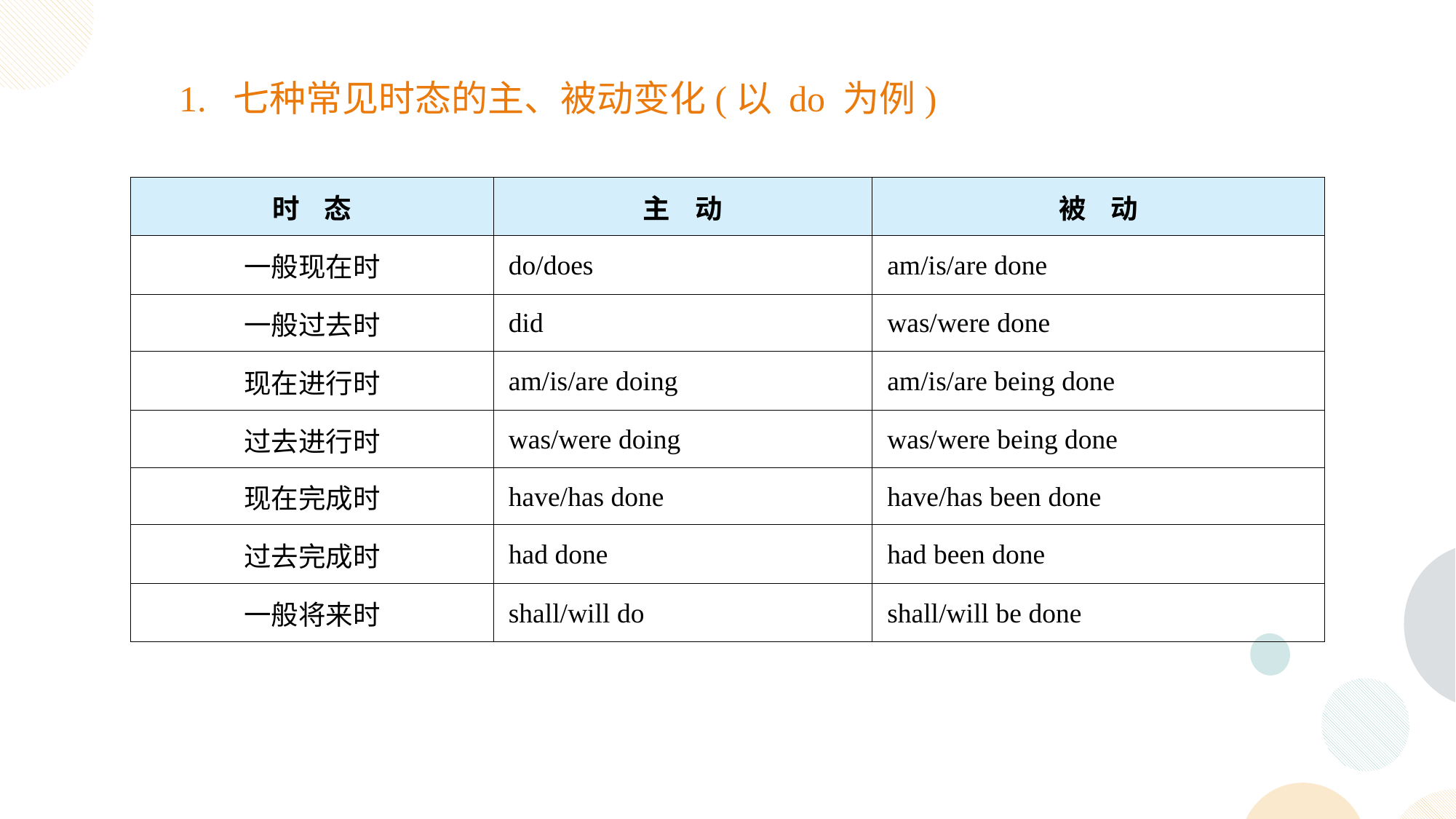

1.  七种常见时态的主、被动变化(以 do 为例)
| 时 态 | 主 动 | 被 动 |
| --- | --- | --- |
| 一般现在时 | do/does | am/is/are done |
| 一般过去时 | did | was/were done |
| 现在进行时 | am/is/are doing | am/is/are being done |
| 过去进行时 | was/were doing | was/were being done |
| 现在完成时 | have/has done | have/has been done |
| 过去完成时 | had done | had been done |
| 一般将来时 | shall/will do | shall/will be done |